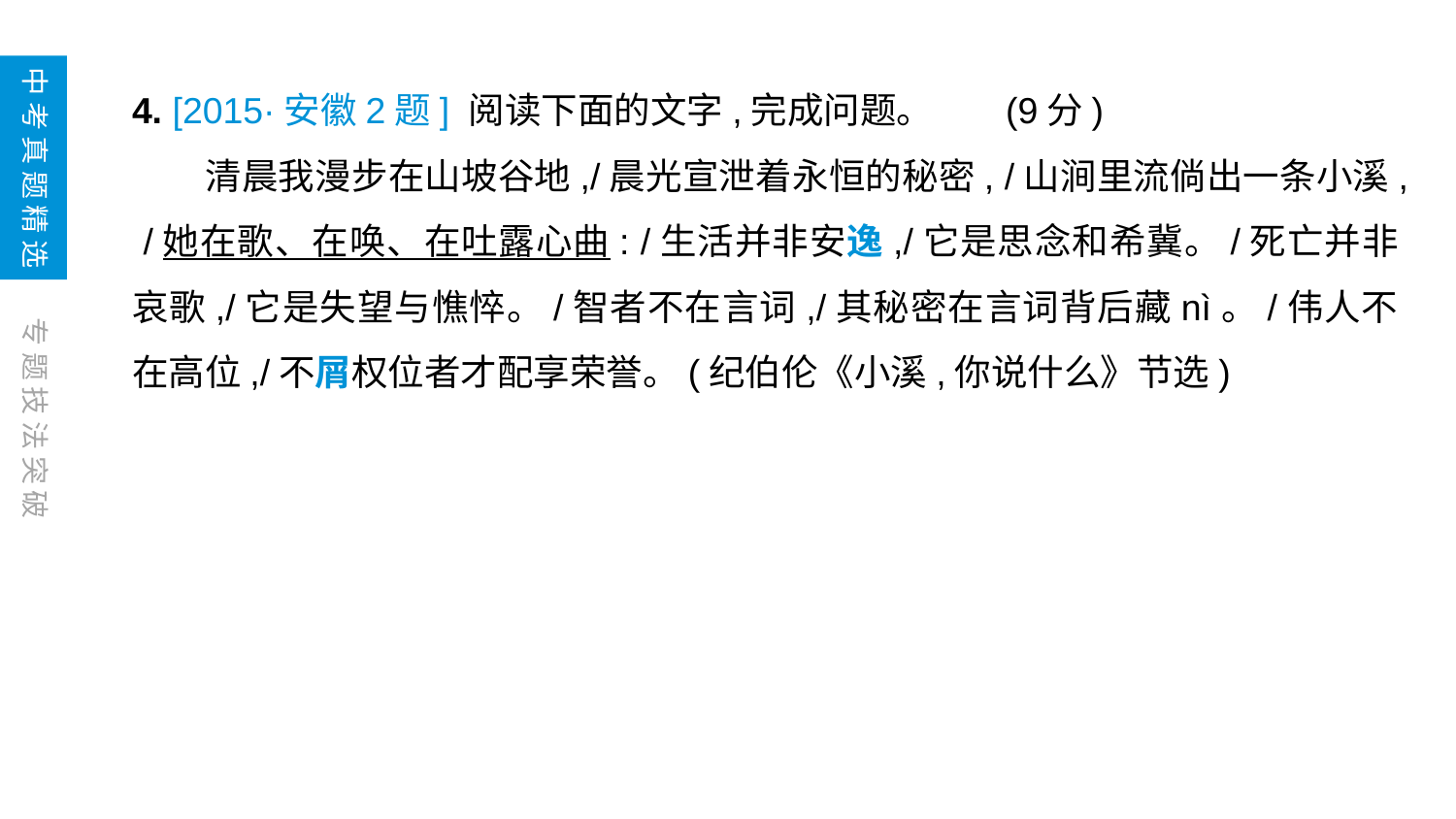

中考真题精选
4. [2015·安徽2题] 阅读下面的文字,完成问题。	(9分)
　　清晨我漫步在山坡谷地,/晨光宣泄着永恒的秘密, /山涧里流倘出一条小溪, /她在歌、在唤、在吐露心曲: /生活并非安逸,/它是思念和希冀。/死亡并非哀歌,/它是失望与憔悴。/智者不在言词,/其秘密在言词背后藏nì。/伟人不在高位,/不屑权位者才配享荣誉。(纪伯伦《小溪,你说什么》节选)
专题技法突破